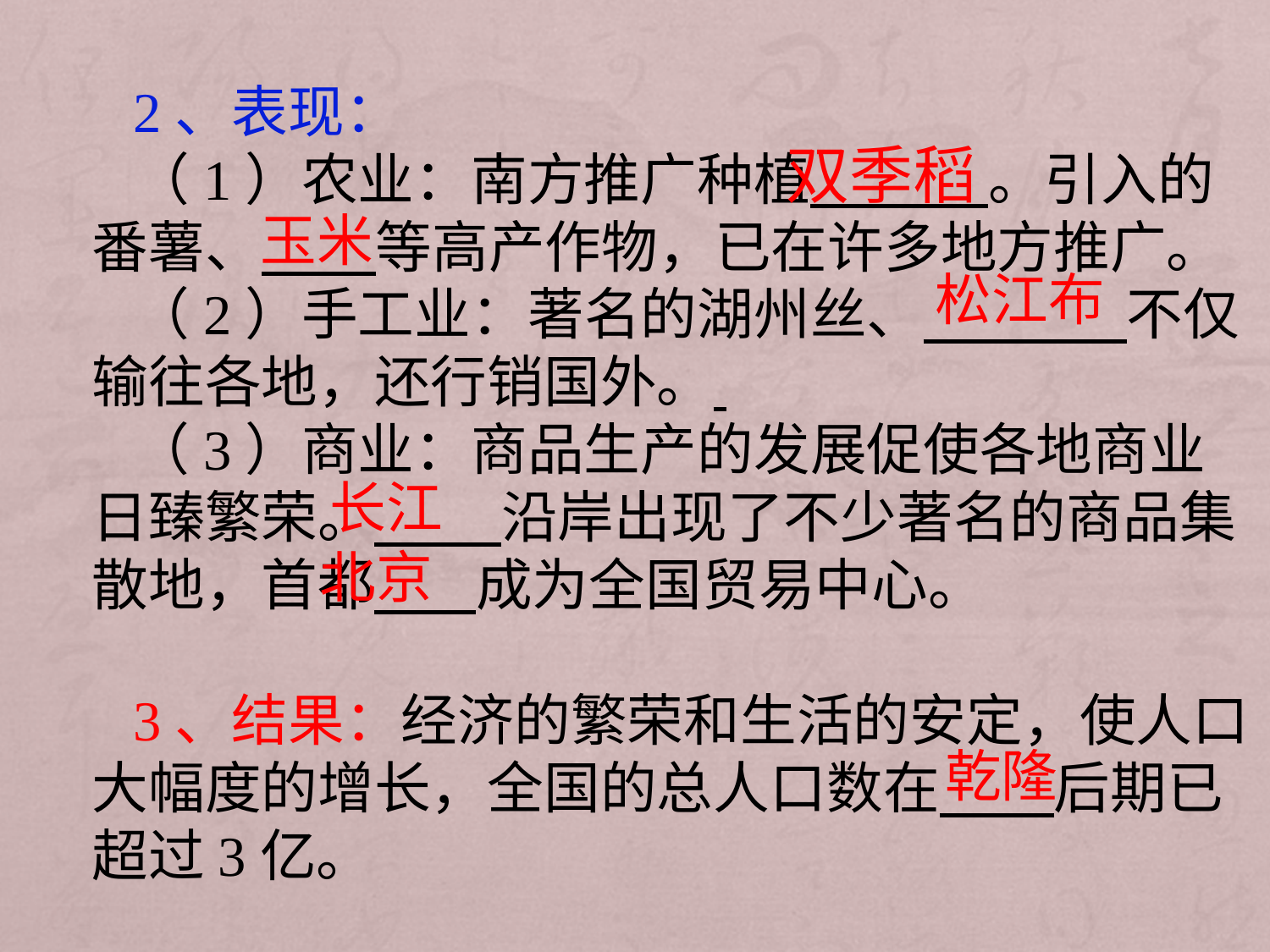

2、表现：
（1）农业：南方推广种植              。引入的番薯、         等高产作物，已在许多地方推广。
（2）手工业：著名的湖州丝、                不仅输往各地，还行销国外。
（3）商业：商品生产的发展促使各地商业日臻繁荣。          沿岸出现了不少著名的商品集散地，首都        成为全国贸易中心。

3、结果：经济的繁荣和生活的安定，使人口大幅度的增长，全国的总人口数在         后期已超过3亿。
双季稻
玉米
松江布
长江
北京
乾隆